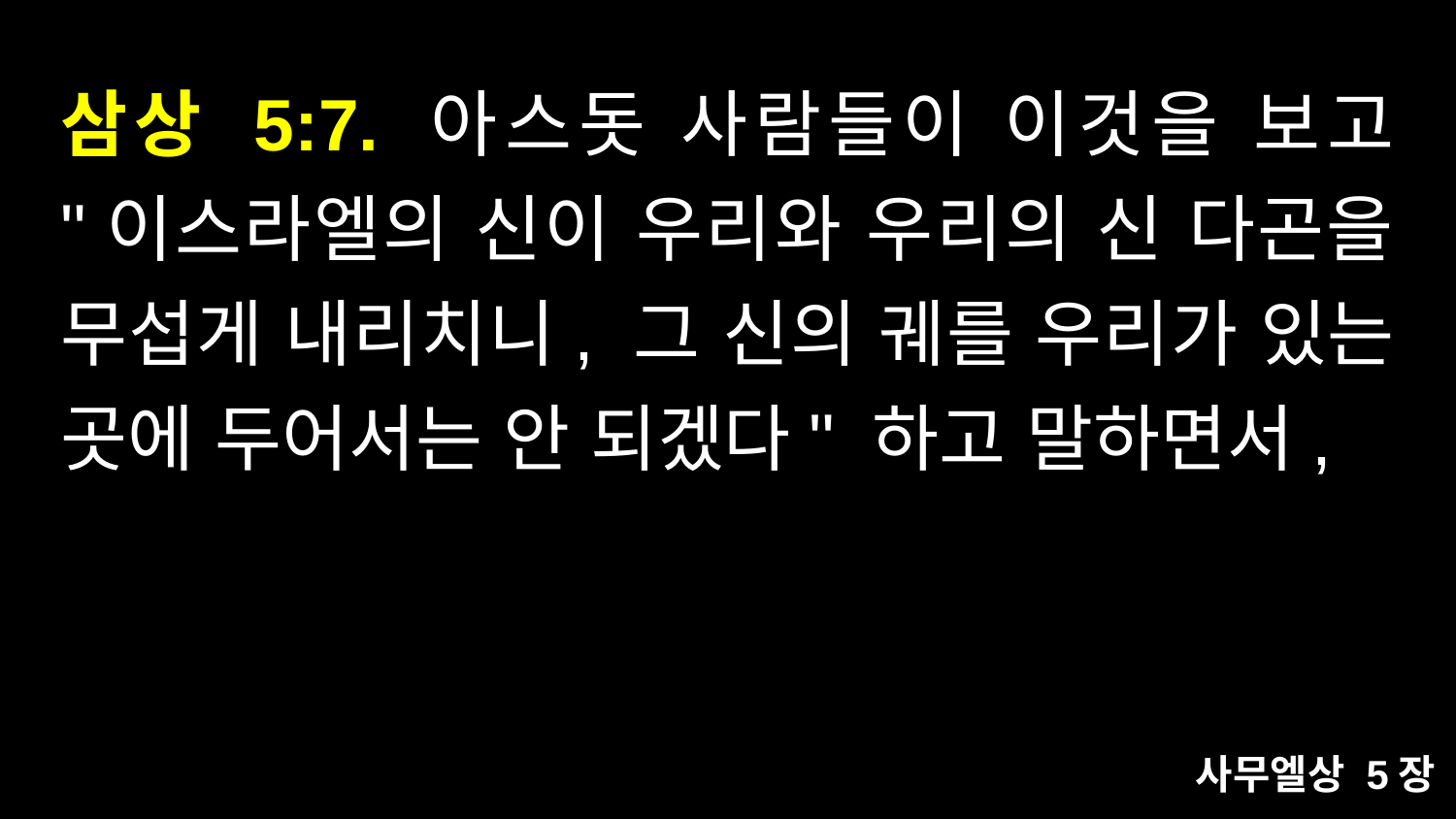

# 삼상 5:7. 아스돗 사람들이 이것을 보고 "이스라엘의 신이 우리와 우리의 신 다곤을 무섭게 내리치니, 그 신의 궤를 우리가 있는 곳에 두어서는 안 되겠다" 하고 말하면서,
사무엘상 5장